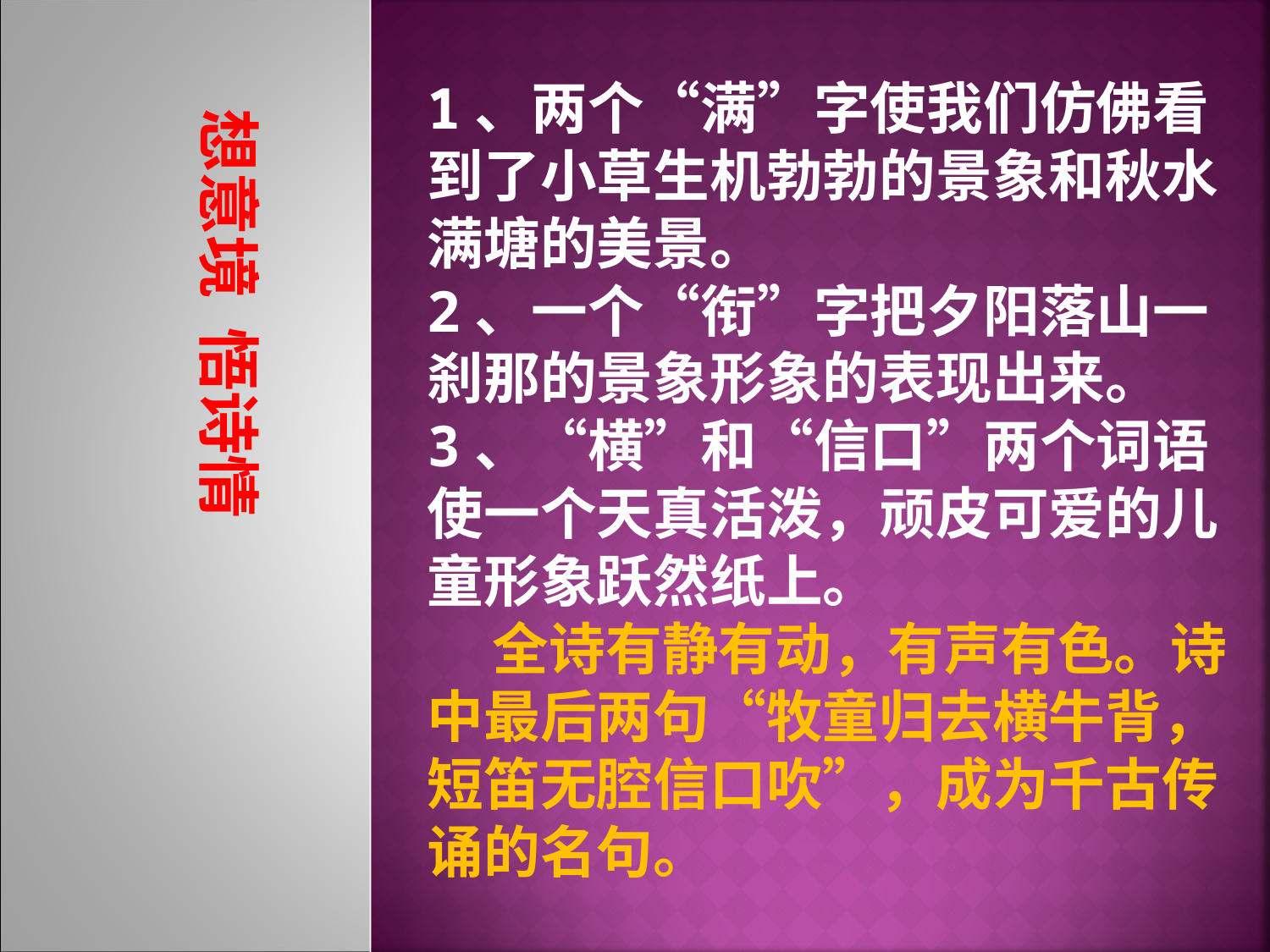

1、两个“满”字使我们仿佛看到了小草生机勃勃的景象和秋水满塘的美景。
2、一个“衔”字把夕阳落山一刹那的景象形象的表现出来。
3、“横”和“信口”两个词语使一个天真活泼，顽皮可爱的儿童形象跃然纸上。
    全诗有静有动，有声有色。诗中最后两句“牧童归去横牛背，短笛无腔信口吹”，成为千古传诵的名句。
想意境  悟诗情